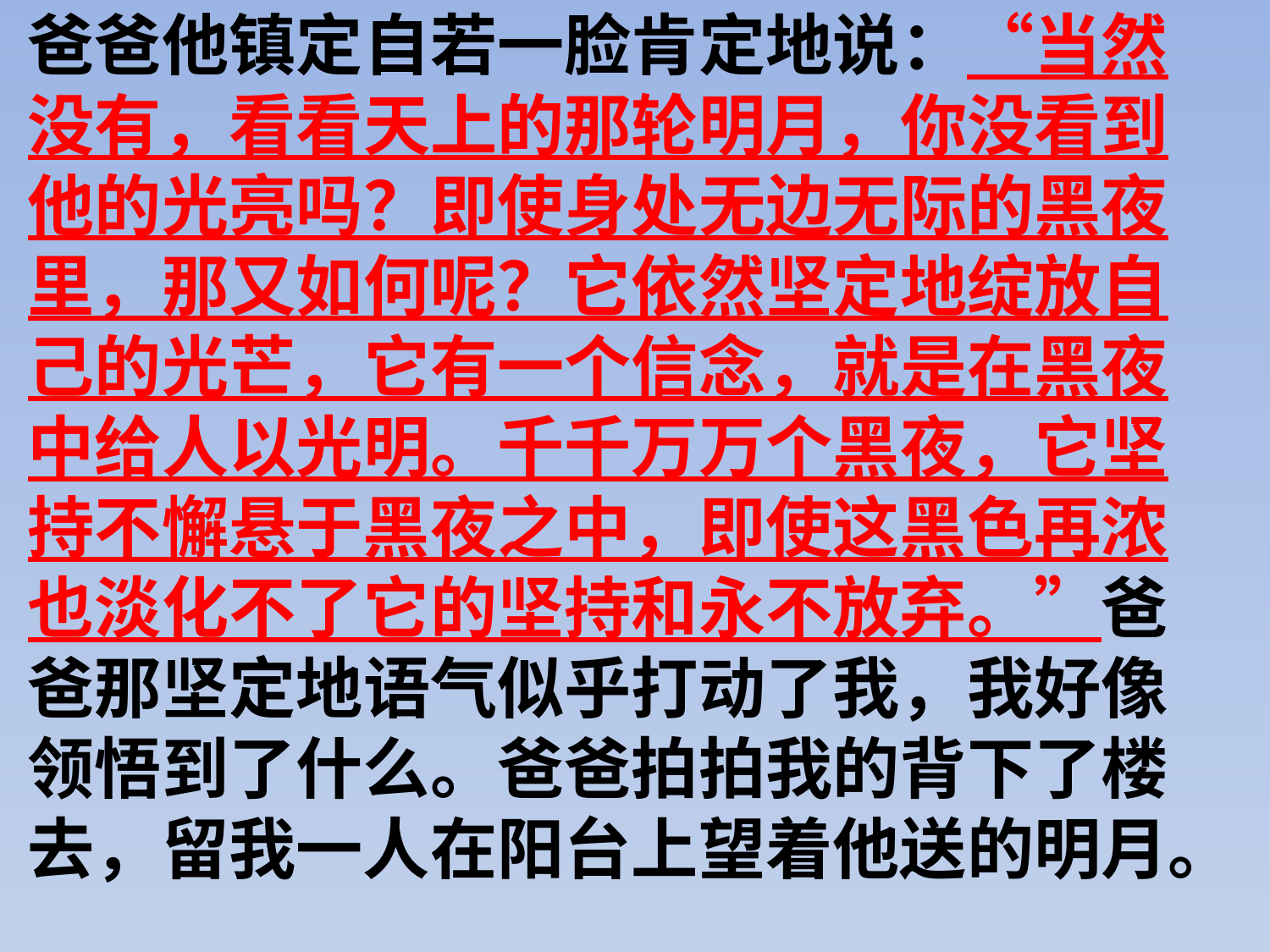

爸爸他镇定自若一脸肯定地说：“当然没有，看看天上的那轮明月，你没看到他的光亮吗？即使身处无边无际的黑夜里，那又如何呢？它依然坚定地绽放自己的光芒，它有一个信念，就是在黑夜中给人以光明。千千万万个黑夜，它坚持不懈悬于黑夜之中，即使这黑色再浓也淡化不了它的坚持和永不放弃。”爸爸那坚定地语气似乎打动了我，我好像领悟到了什么。爸爸拍拍我的背下了楼去，留我一人在阳台上望着他送的明月。